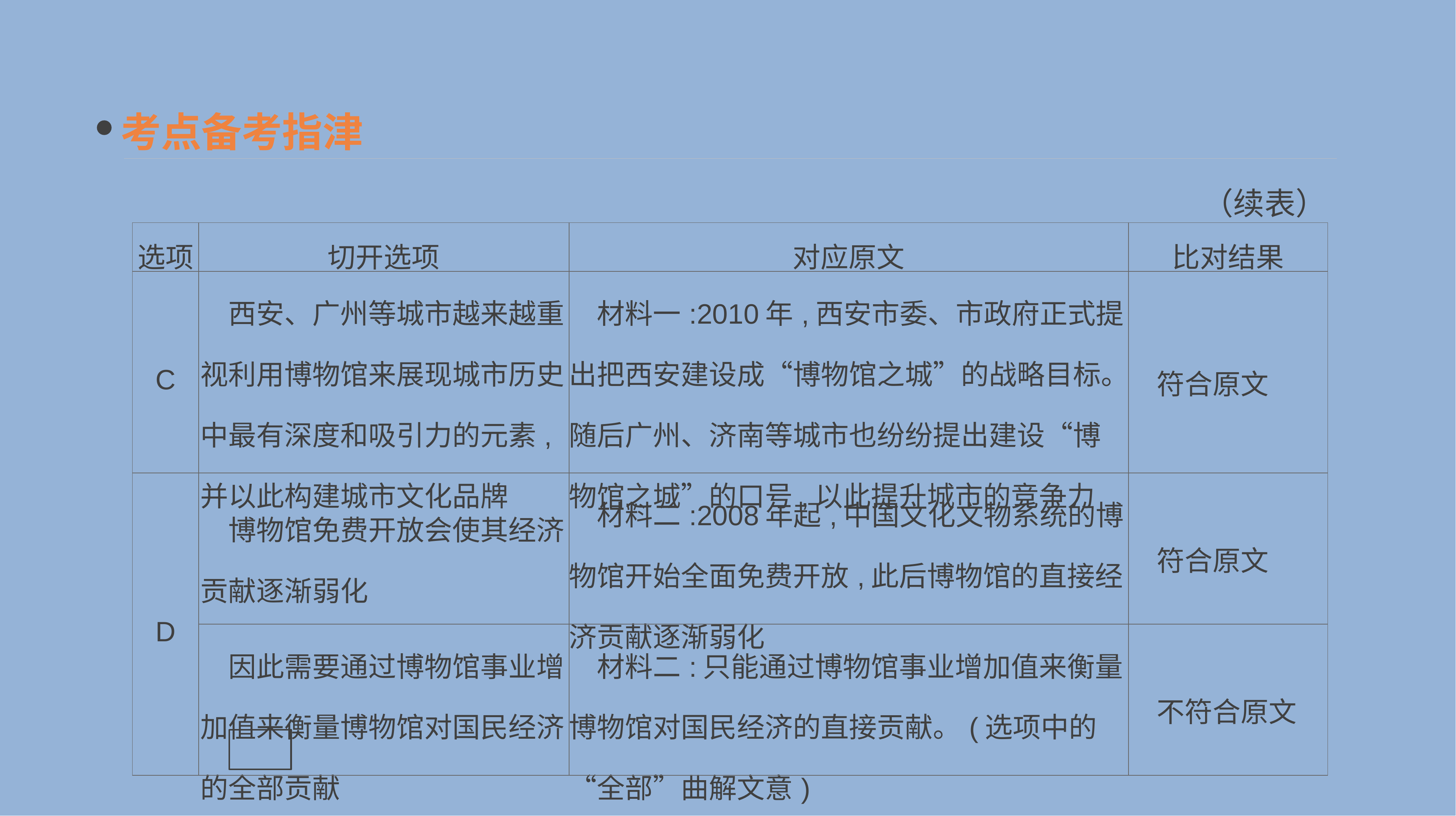

考点备考指津

（续表）
| 选项 | 切开选项 | 对应原文 | 比对结果 |
| --- | --- | --- | --- |
| C | 西安、广州等城市越来越重视利用博物馆来展现城市历史中最有深度和吸引力的元素,并以此构建城市文化品牌 | 材料一:2010年,西安市委、市政府正式提出把西安建设成“博物馆之城”的战略目标。随后广州、济南等城市也纷纷提出建设“博物馆之城”的口号,以此提升城市的竞争力 | 符合原文 |
| D | 博物馆免费开放会使其经济贡献逐渐弱化 | 材料二:2008年起,中国文化文物系统的博物馆开始全面免费开放,此后博物馆的直接经济贡献逐渐弱化 | 符合原文 |
|  | 因此需要通过博物馆事业增加值来衡量博物馆对国民经济的全部贡献 | 材料二:只能通过博物馆事业增加值来衡量博物馆对国民经济的直接贡献。(选项中的“全部”曲解文意) | 不符合原文 |